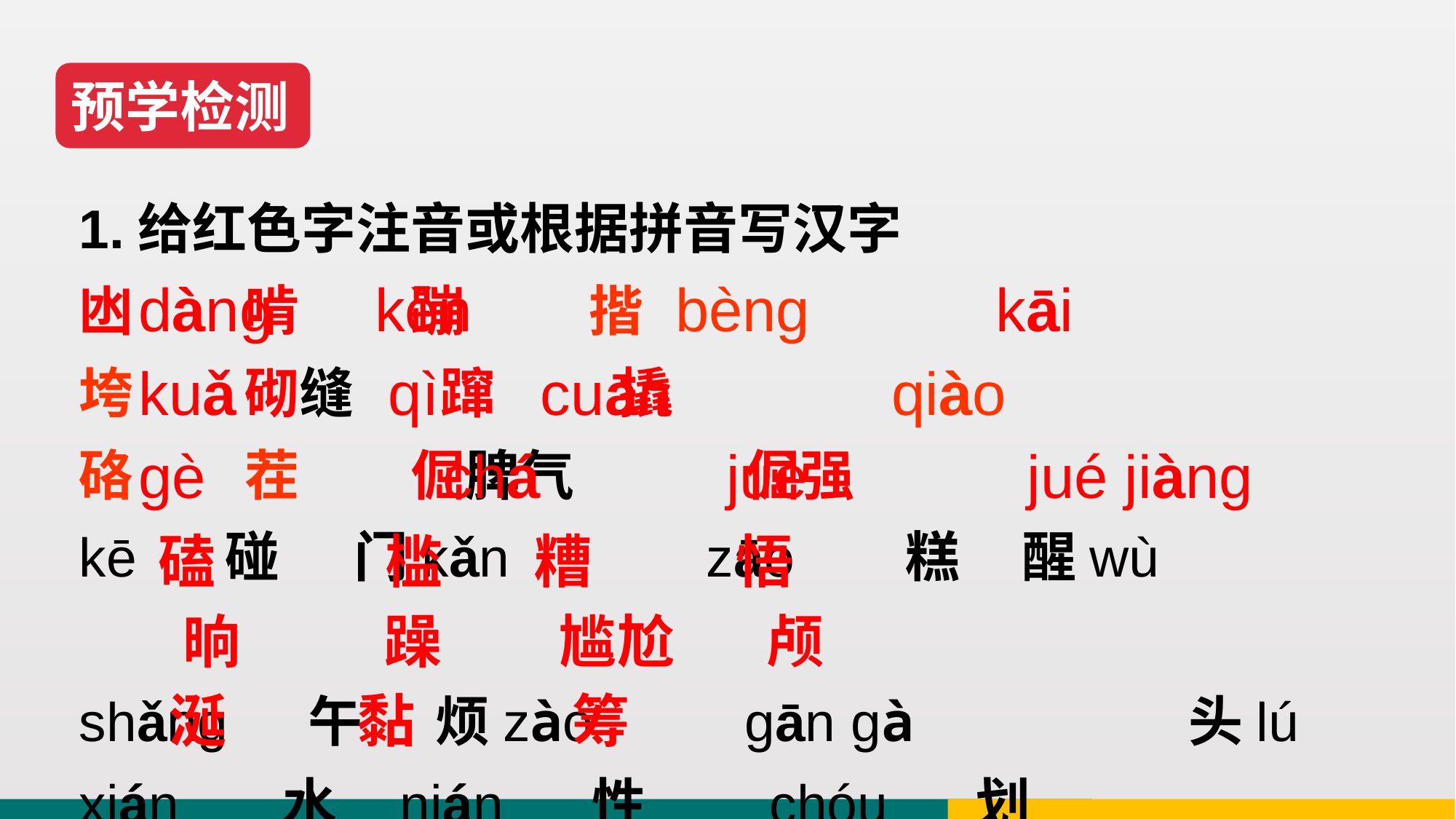

预学检测
1.给红色字注音或根据拼音写汉字
凼         啃         蹦          揩
垮         砌缝       蹿          撬
硌         茬         倔脾气              倔强
kē     碰      门kǎn      zāo   糕     醒wù
shǎng　 午      烦zào          gān gà        头lú
xián      水    nián     性         chóu     划
dàng      kěn            bèng           kāi
kuǎ         qì      cuān             qiào
gè              chá           juè             jué jiàng
 磕             槛       糟           悟
   晌           躁         尴尬       颅
  涎          黏            筹